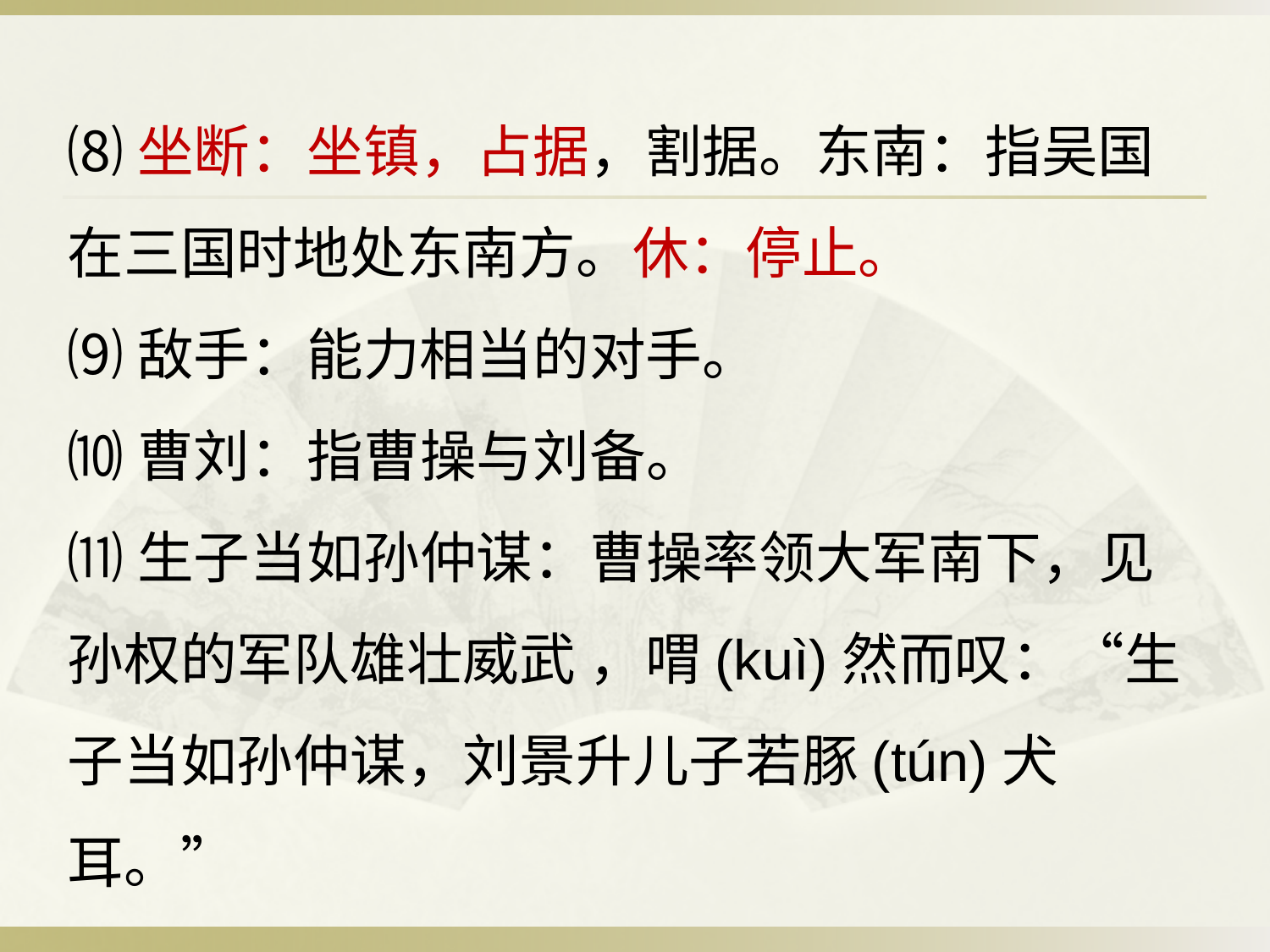

⑻坐断：坐镇，占据，割据。东南：指吴国在三国时地处东南方。休：停止。
⑼敌手：能力相当的对手。
⑽曹刘：指曹操与刘备。
⑾生子当如孙仲谋：曹操率领大军南下，见孙权的军队雄壮威武 ，喟(kuì)然而叹：“生子当如孙仲谋，刘景升儿子若豚(tún)犬耳。”